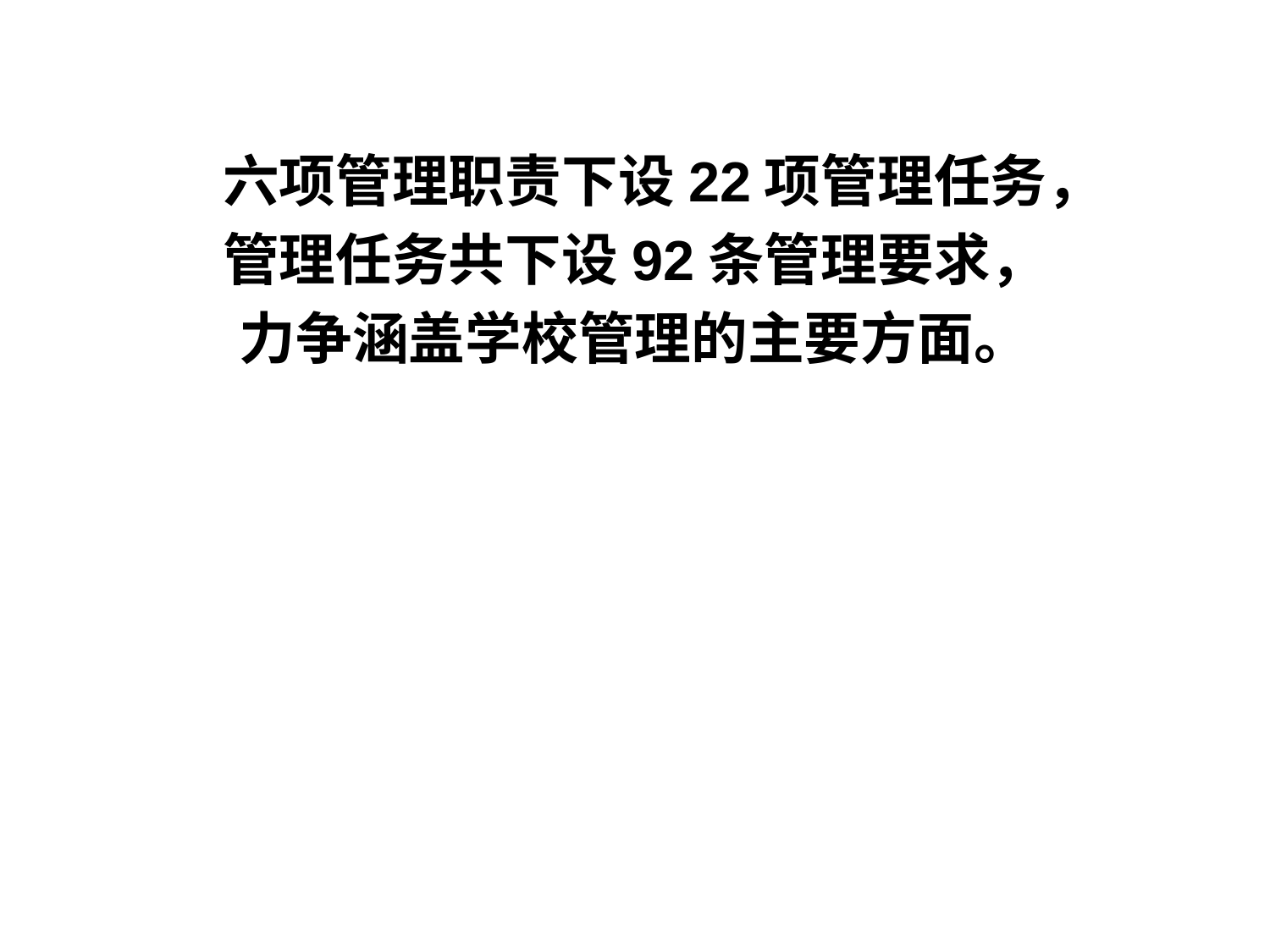

六项管理职责下设22项管理任务，
管理任务共下设92条管理要求，
力争涵盖学校管理的主要方面。